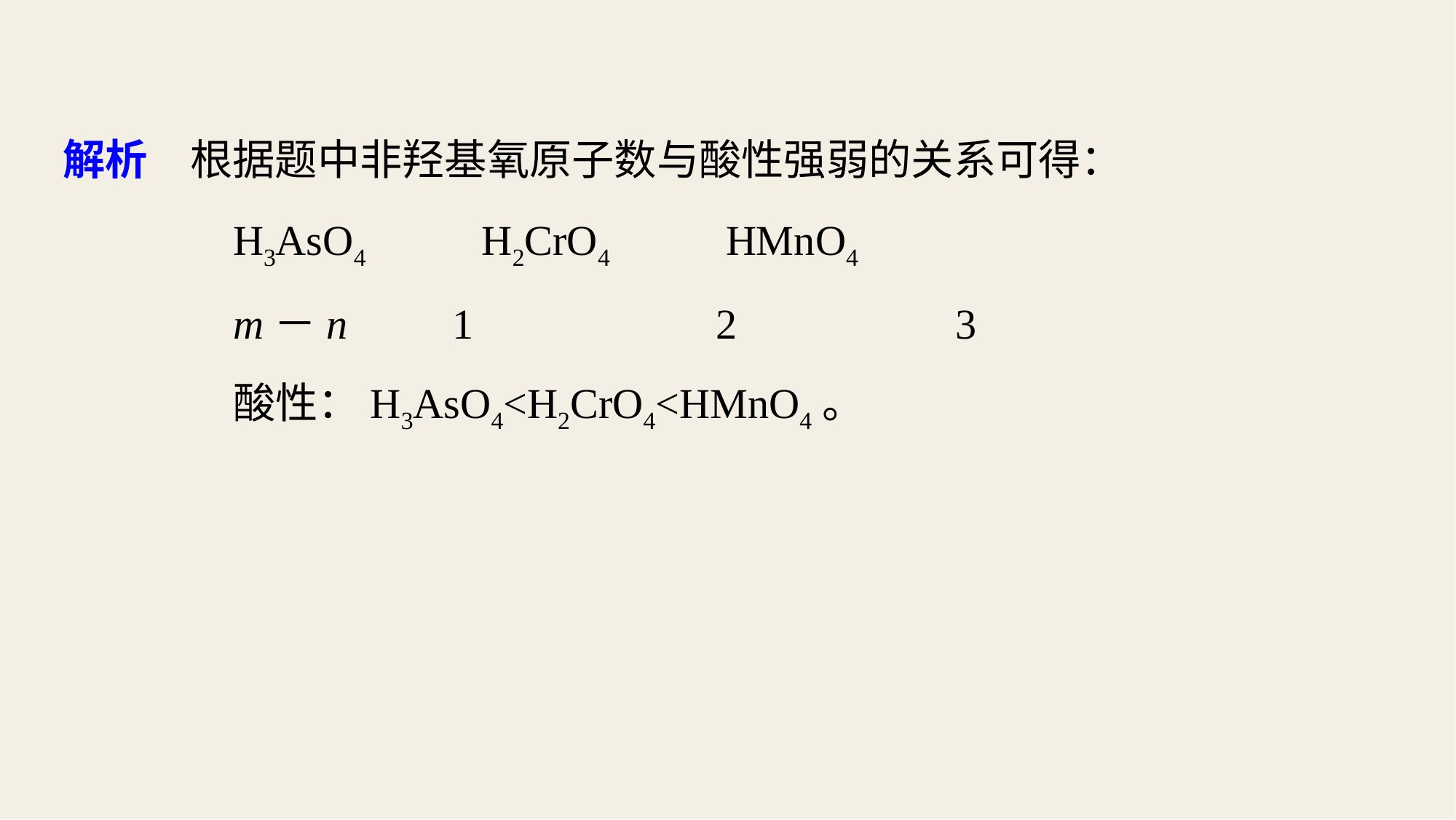

解析　根据题中非羟基氧原子数与酸性强弱的关系可得：
H3AsO4　　 H2CrO4　　 HMnO4
m－n　　1　　　　　 2　　　　   3
酸性：H3AsO4<H2CrO4<HMnO4。